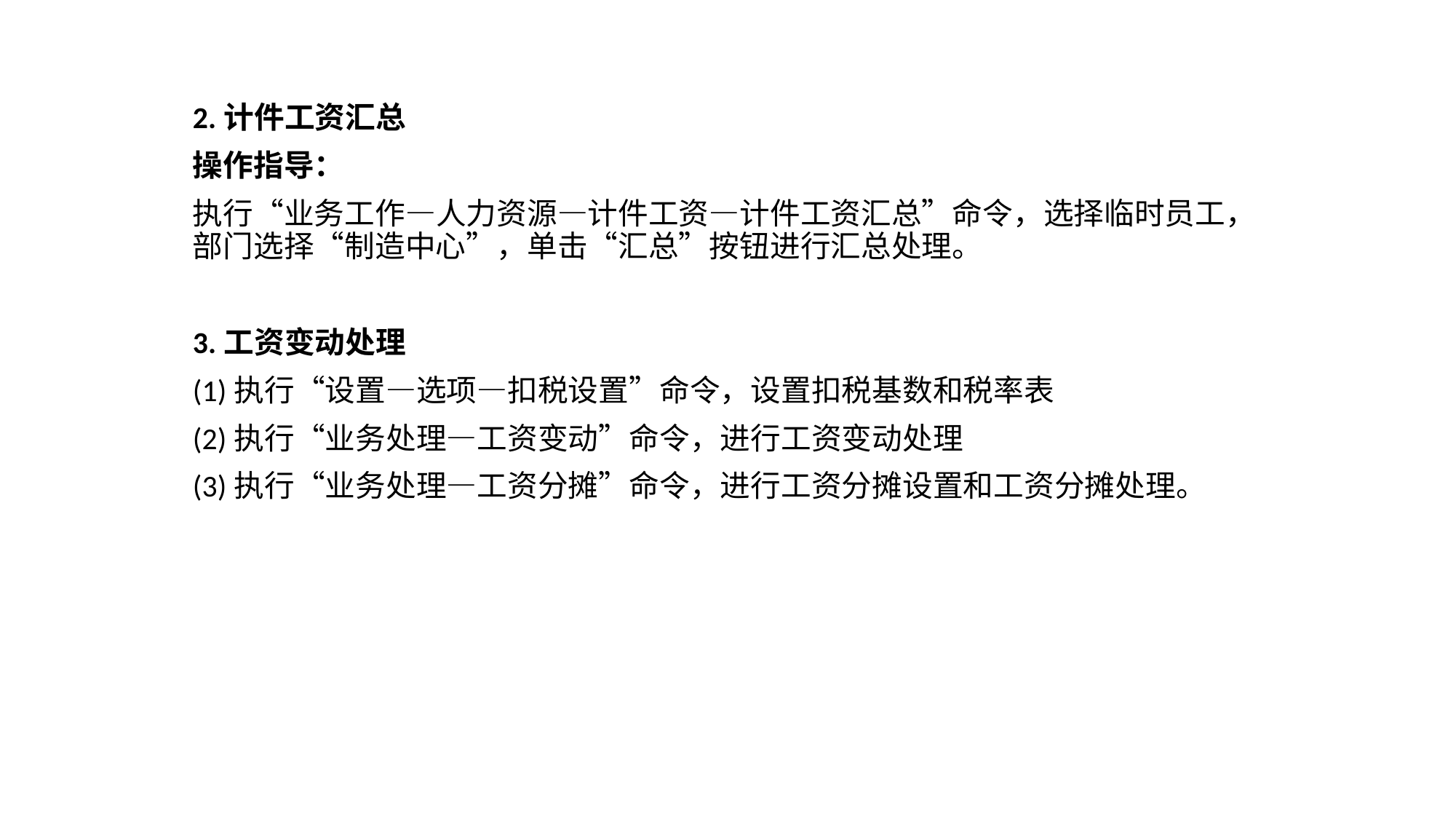

2.计件工资汇总
操作指导：
执行“业务工作—人力资源—计件工资—计件工资汇总”命令，选择临时员工，部门选择“制造中心”，单击“汇总”按钮进行汇总处理。

3.工资变动处理
(1)执行“设置—选项—扣税设置”命令，设置扣税基数和税率表
(2)执行“业务处理—工资变动”命令，进行工资变动处理
(3)执行“业务处理—工资分摊”命令，进行工资分摊设置和工资分摊处理。